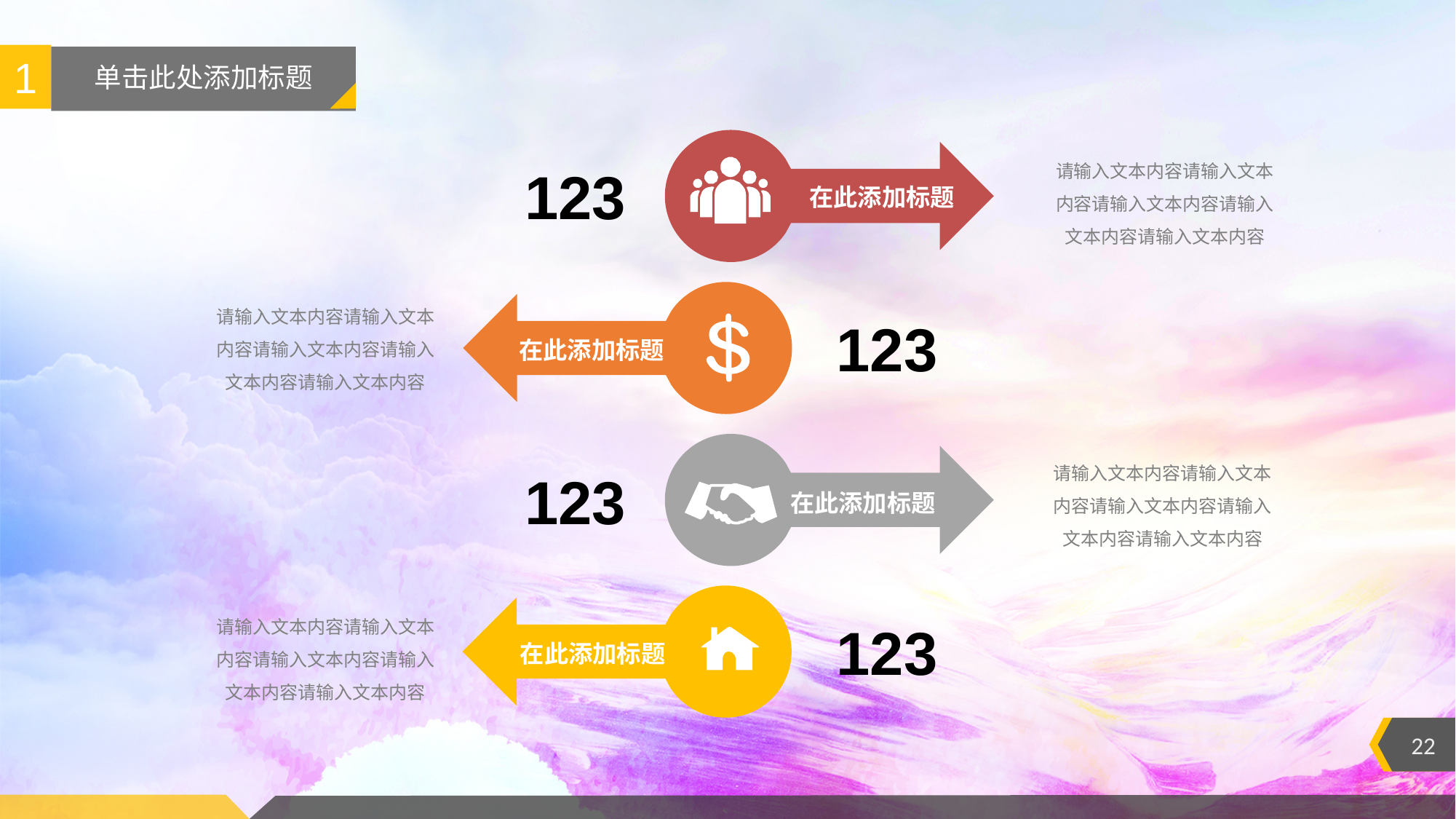

1
# 单击此处添加标题

请输入文本内容请输入文本内容请输入文本内容请输入文本内容请输入文本内容
123

在此添加标题

请输入文本内容请输入文本内容请输入文本内容请输入文本内容请输入文本内容
123

在此添加标题

请输入文本内容请输入文本内容请输入文本内容请输入文本内容请输入文本内容
123

在此添加标题

请输入文本内容请输入文本内容请输入文本内容请输入文本内容请输入文本内容
123

在此添加标题

22